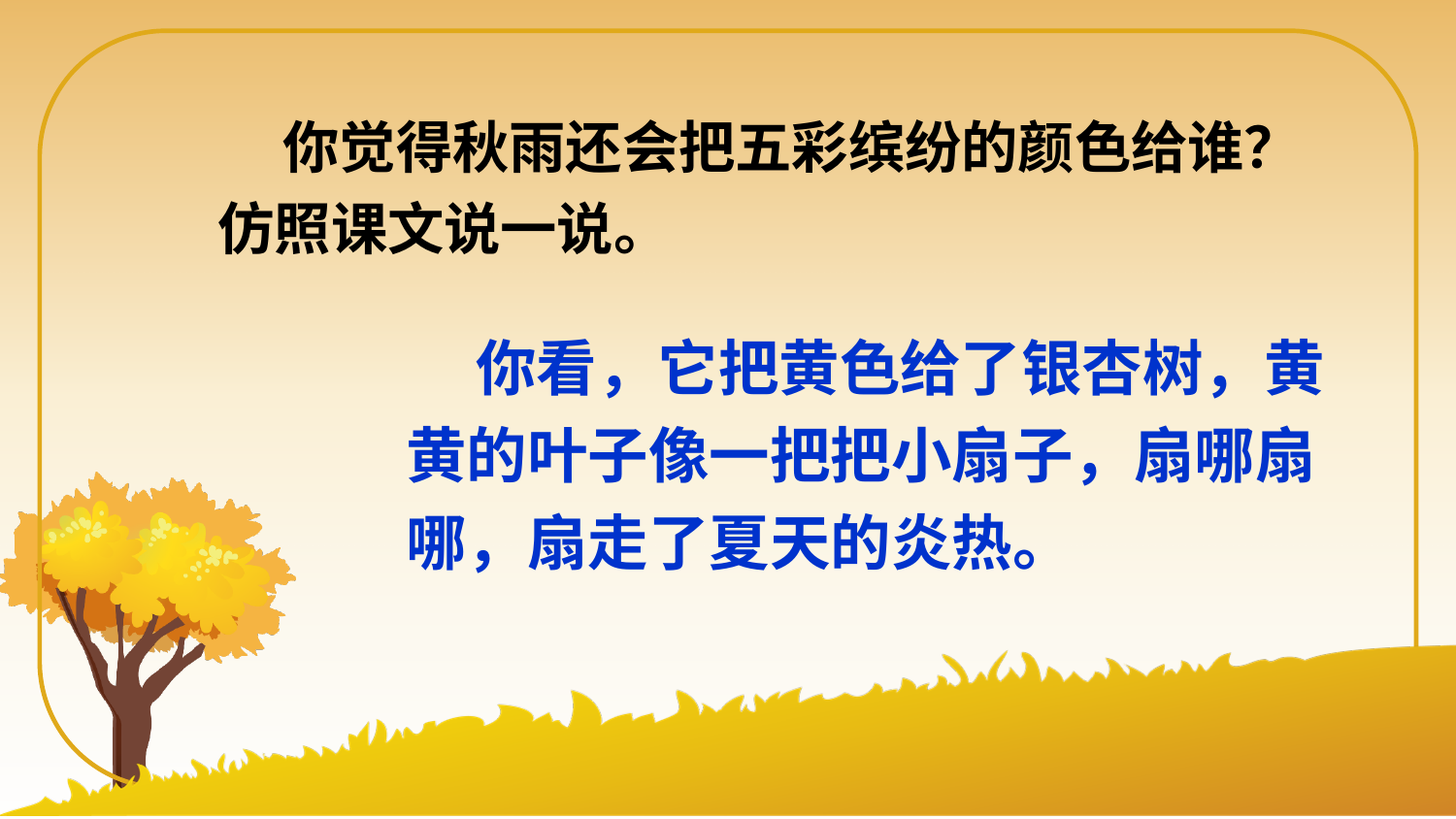

你觉得秋雨还会把五彩缤纷的颜色给谁？仿照课文说一说。
    你看，它把黄色给了银杏树，黄黄的叶子像一把把小扇子，扇哪扇哪，扇走了夏天的炎热。